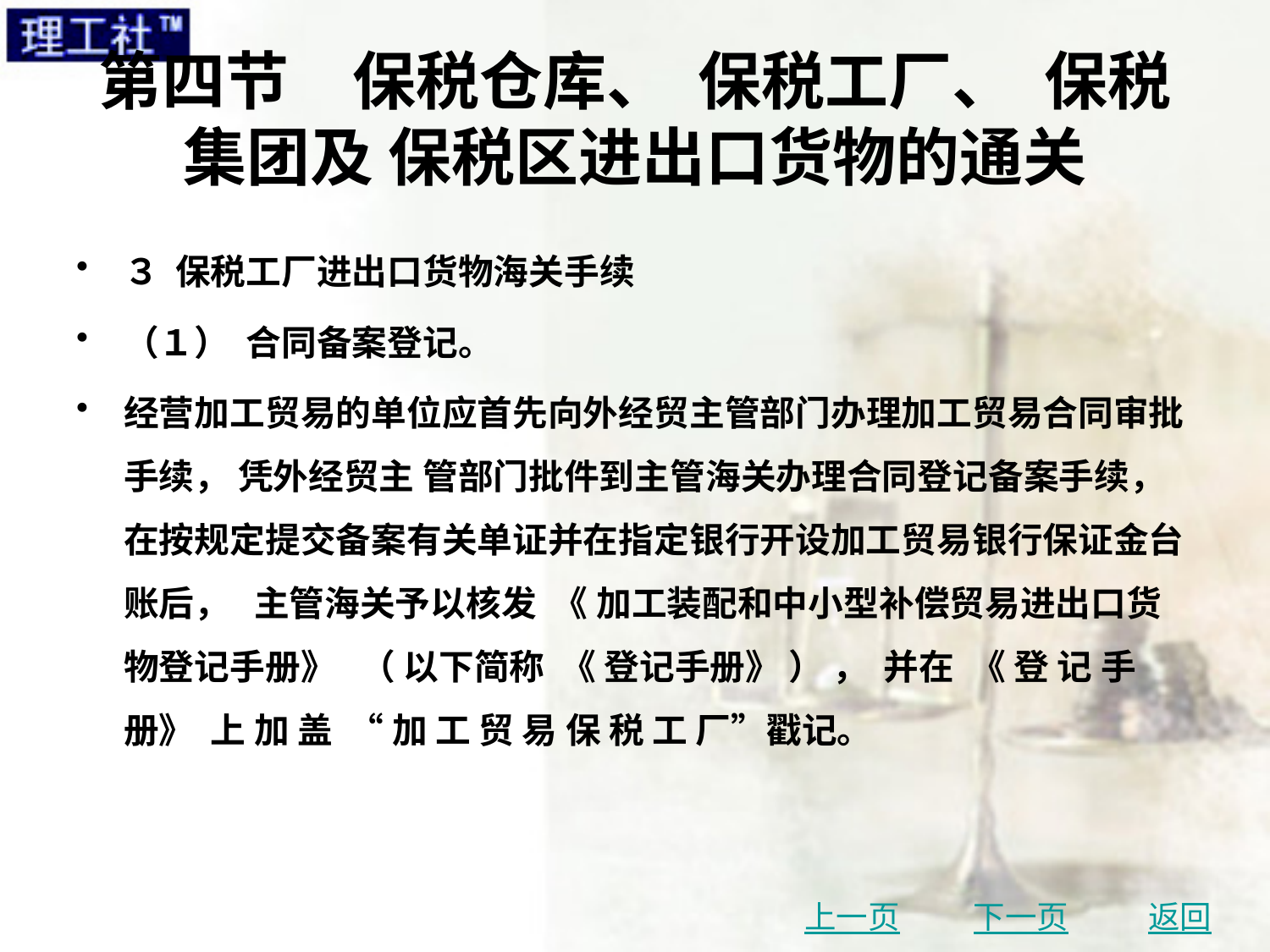

# 第四节　保税仓库、  保税工厂、  保税集团及 保税区进出口货物的通关
３  保税工厂进出口货物海关手续
（１）  合同备案登记。
经营加工贸易的单位应首先向外经贸主管部门办理加工贸易合同审批手续， 凭外经贸主 管部门批件到主管海关办理合同登记备案手续，  在按规定提交备案有关单证并在指定银行开设加工贸易银行保证金台账后，   主管海关予以核发  《 加工装配和中小型补偿贸易进出口货物登记手册》   （ 以下简称  《 登记手册》 ） ，  并在  《 登 记 手 册》  上 加 盖  “ 加 工 贸 易 保 税 工 厂”戳记。

上一页
下一页
返回